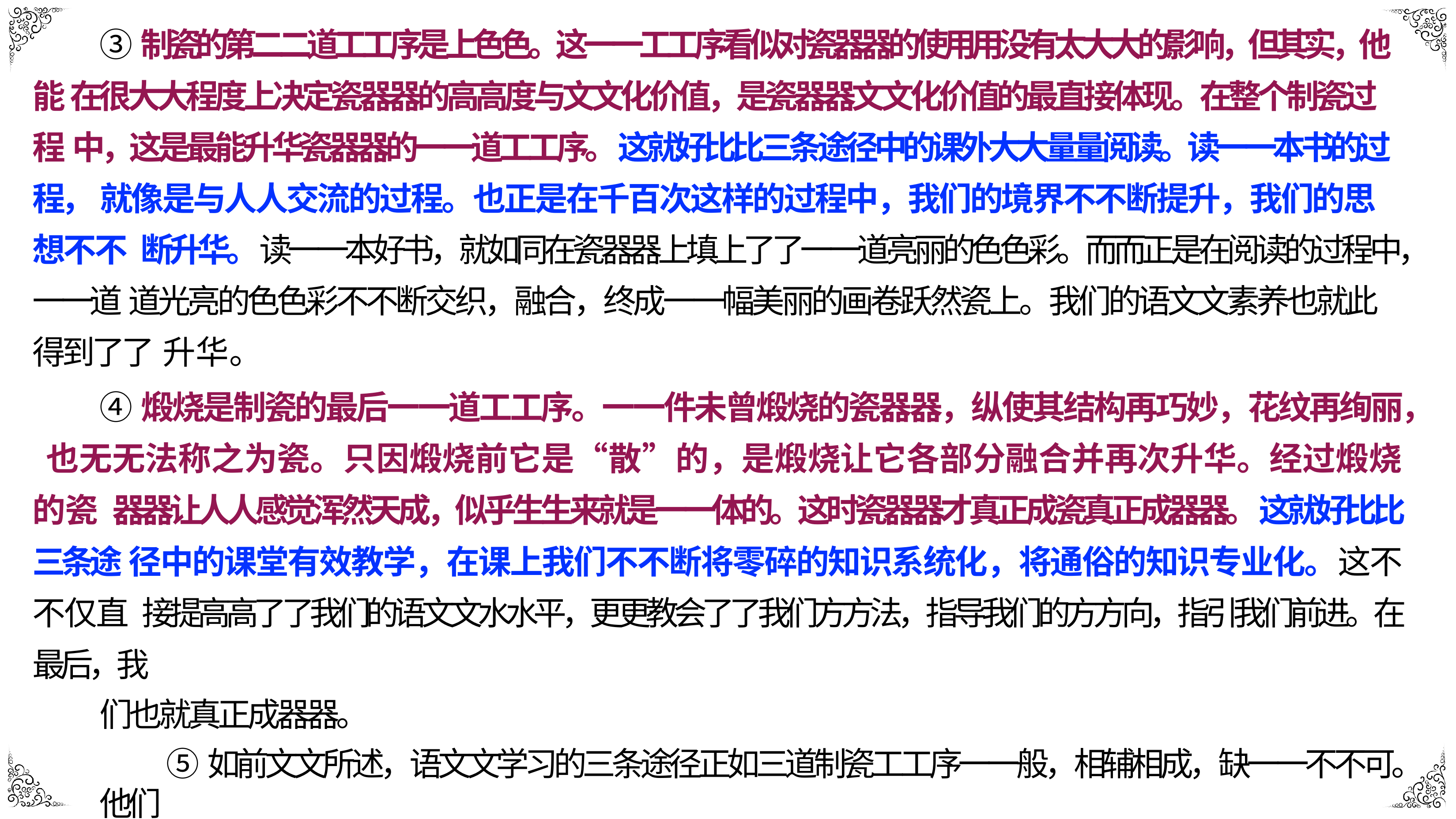

③制瓷的第⼆二道⼯工序是上⾊色。这⼀一⼯工序看似对瓷器器的使⽤用没有太⼤大的影响，但其实，他能  在很⼤大程度上决定瓷器器的⾼高度与⽂文化价值，是瓷器器⽂文化价值的最直接体现。在整个制瓷过程  中，这是最能升华瓷器器的⼀一道⼯工序。这就好⽐比三条途径中的课外⼤大量量阅读。读⼀一本书的过程，  就像是与⼈人交流的过程。也正是在千百次这样的过程中，我们的境界不不断提升，我们的思想不不  断升华。读⼀一本好书，就如同在瓷器器上填上了了⼀一道亮丽的⾊色彩。⽽而正是在阅读的过程中，⼀一道  道光亮的⾊色彩不不断交织，融合，终成⼀一幅美丽的画卷跃然瓷上。我们的语⽂文素养也就此得到了了  升华。
④煅烧是制瓷的最后⼀一道⼯工序。⼀一件未曾煅烧的瓷器器，纵使其结构再巧妙，花纹再绚丽，  也⽆无法称之为瓷。只因煅烧前它是“散”的，是煅烧让它各部分融合并再次升华。经过煅烧的瓷  器器让⼈人感觉浑然天成，似乎⽣生来就是⼀一体的。这时瓷器器才真正成瓷真正成器器。这就好⽐比三条途  径中的课堂有效教学，在课上我们不不断将零碎的知识系统化，将通俗的知识专业化。这不不仅直  接提⾼高了了我们的语⽂文⽔水平，更更教会了了我们⽅方法，指导我们的⽅方向，指引我们前进。在最后，我
们也就真正成器器。
⑤如前⽂文所述，语⽂文学习的三条途径正如三道制瓷⼯工序⼀一般，相辅相成，缺⼀一不不可。他们
之间没有优劣，只有不不同，只⽤用真正把握全部的三条途径，才能最终成就我们的语⽂文素养。